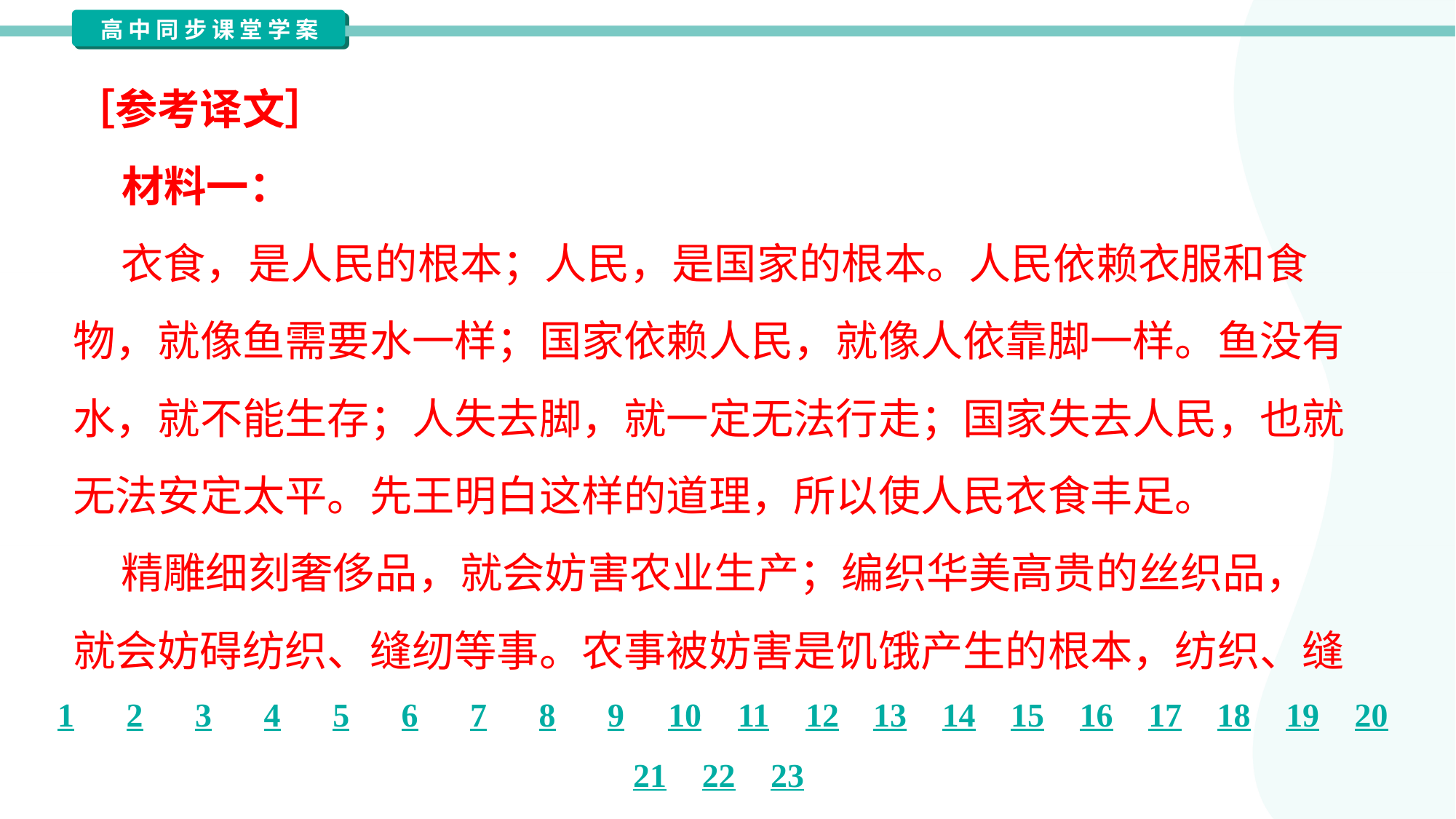

［参考译文］
    材料一：
    衣食，是人民的根本；人民，是国家的根本。人民依赖衣服和食
物，就像鱼需要水一样；国家依赖人民，就像人依靠脚一样。鱼没有
水，就不能生存；人失去脚，就一定无法行走；国家失去人民，也就
无法安定太平。先王明白这样的道理，所以使人民衣食丰足。
    精雕细刻奢侈品，就会妨害农业生产；编织华美高贵的丝织品，
就会妨碍纺织、缝纫等事。农事被妨害是饥饿产生的根本，纺织、缝